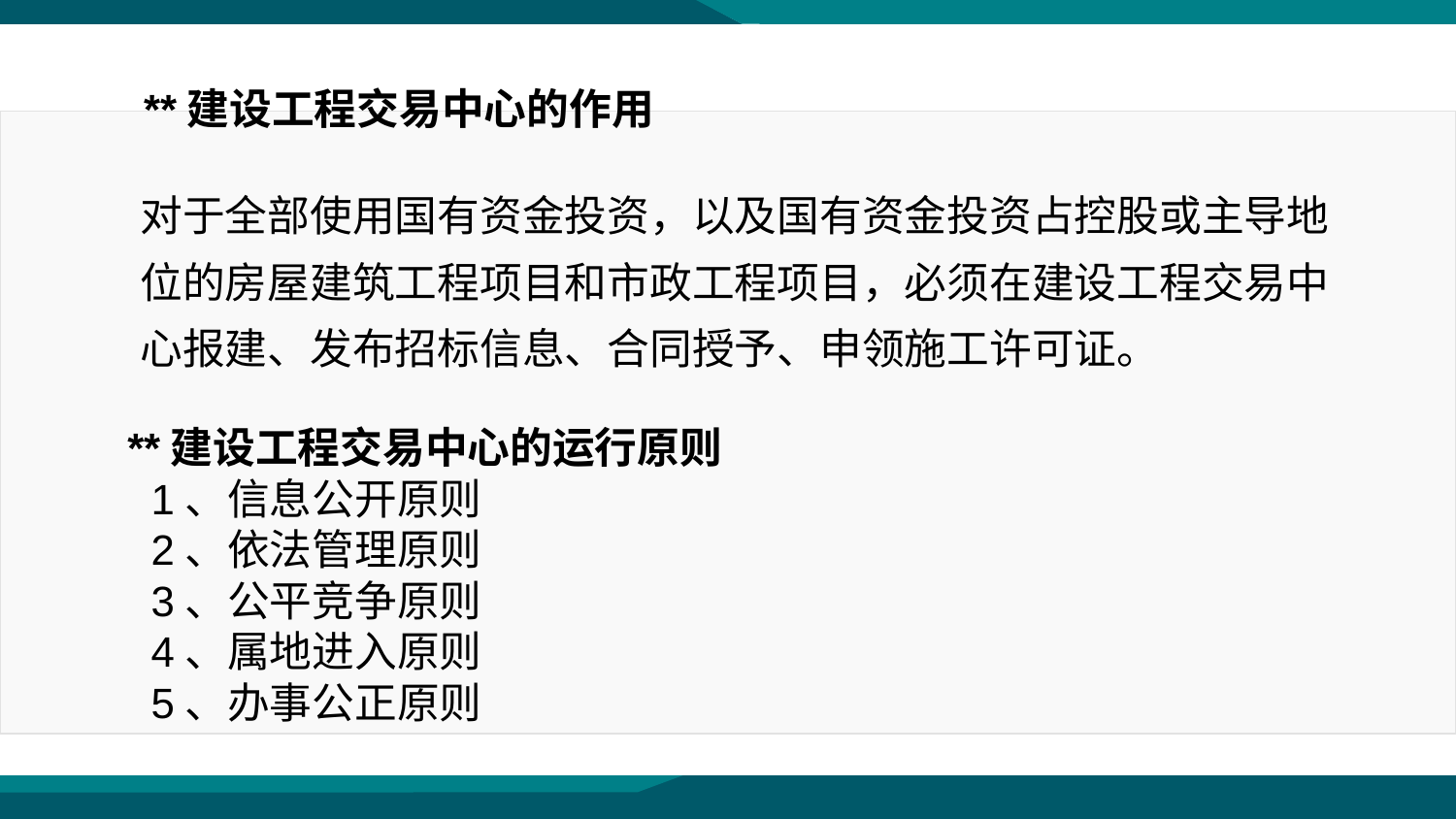

**建设工程交易中心的作用
对于全部使用国有资金投资，以及国有资金投资占控股或主导地位的房屋建筑工程项目和市政工程项目，必须在建设工程交易中心报建、发布招标信息、合同授予、申领施工许可证。
**建设工程交易中心的运行原则
  1、信息公开原则
  2、依法管理原则
  3、公平竞争原则
  4、属地进入原则
  5、办事公正原则